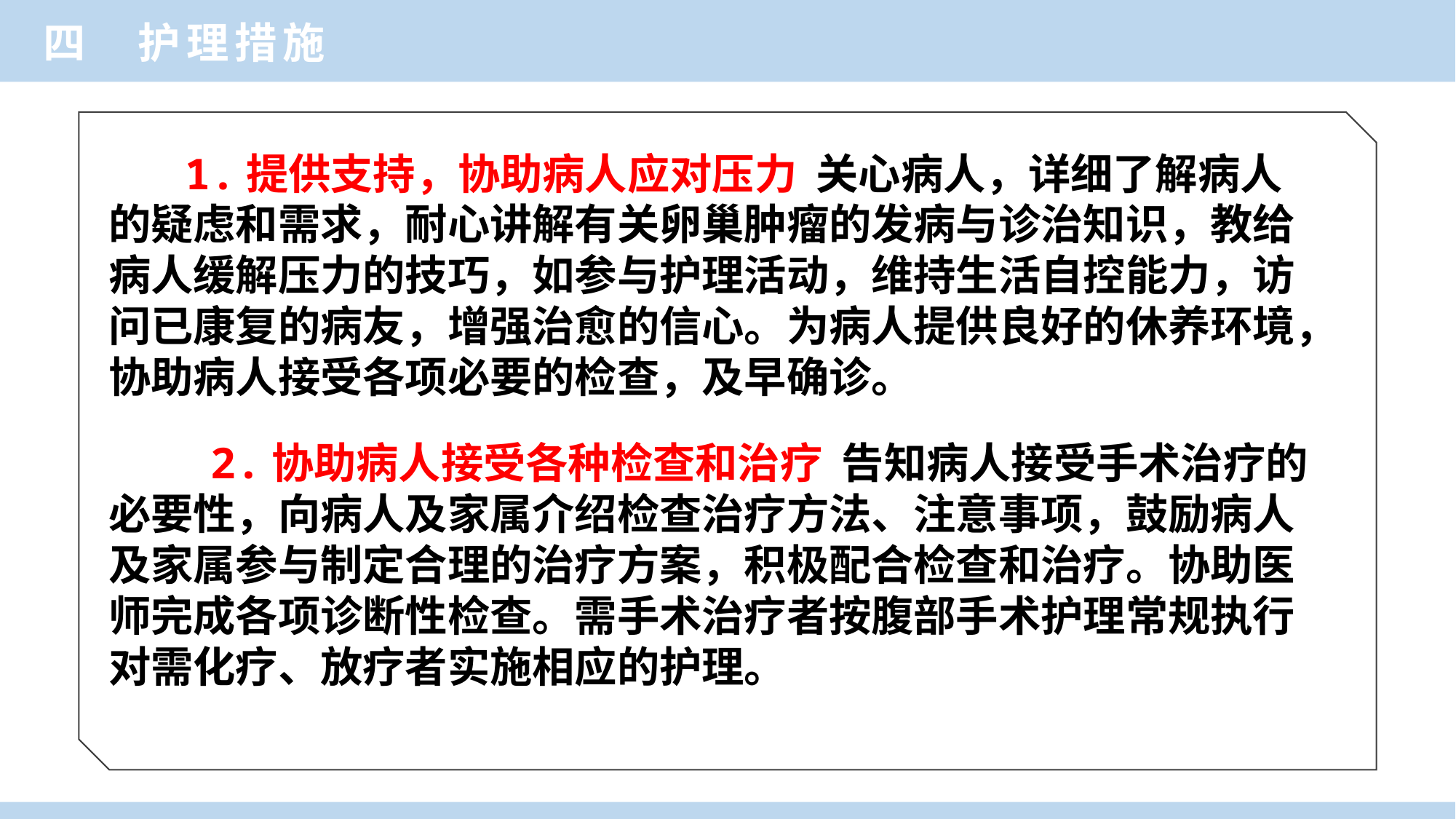

四   护理措施

   1.提供支持，协助病人应对压力  关心病人，详细了解病人的疑虑和需求，耐心讲解有关卵巢肿瘤的发病与诊治知识，教给病人缓解压力的技巧，如参与护理活动，维持生活自控能力，访问已康复的病友，增强治愈的信心。为病人提供良好的休养环境，协助病人接受各项必要的检查，及早确诊。
    2.协助病人接受各种检查和治疗  告知病人接受手术治疗的必要性，向病人及家属介绍检查治疗方法、注意事项，鼓励病人及家属参与制定合理的治疗方案，积极配合检查和治疗。协助医师完成各项诊断性检查。需手术治疗者按腹部手术护理常规执行对需化疗、放疗者实施相应的护理。